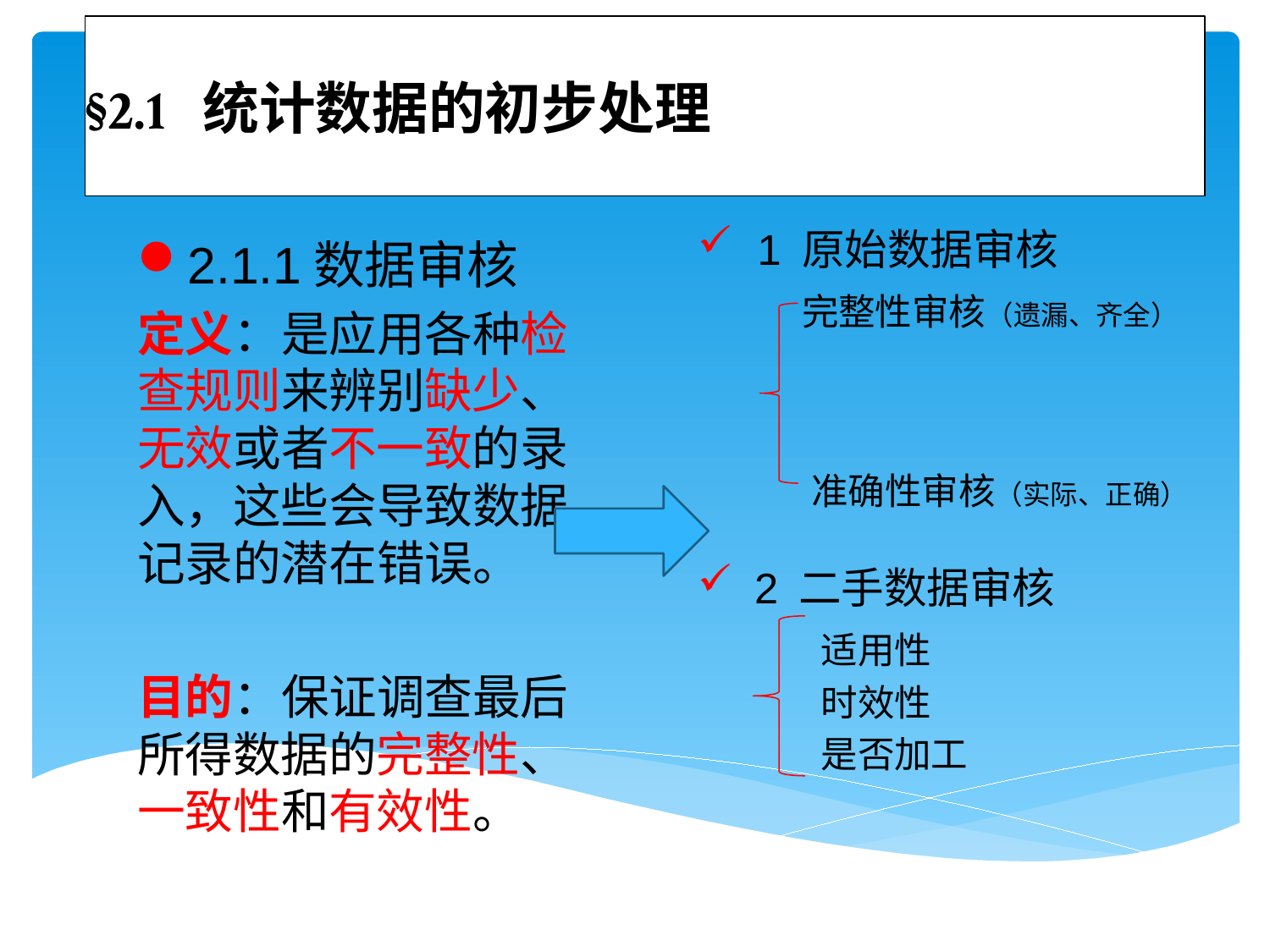

# §2.1  统计数据的初步处理
1 原始数据审核
          完整性审核（遗漏、齐全）

           准确性审核（实际、正确）

 2 二手数据审核
            适用性
              时效性
              是否加工

2.1.1数据审核
定义：是应用各种检查规则来辨别缺少、无效或者不一致的录入，这些会导致数据记录的潜在错误。

目的：保证调查最后所得数据的完整性、一致性和有效性。